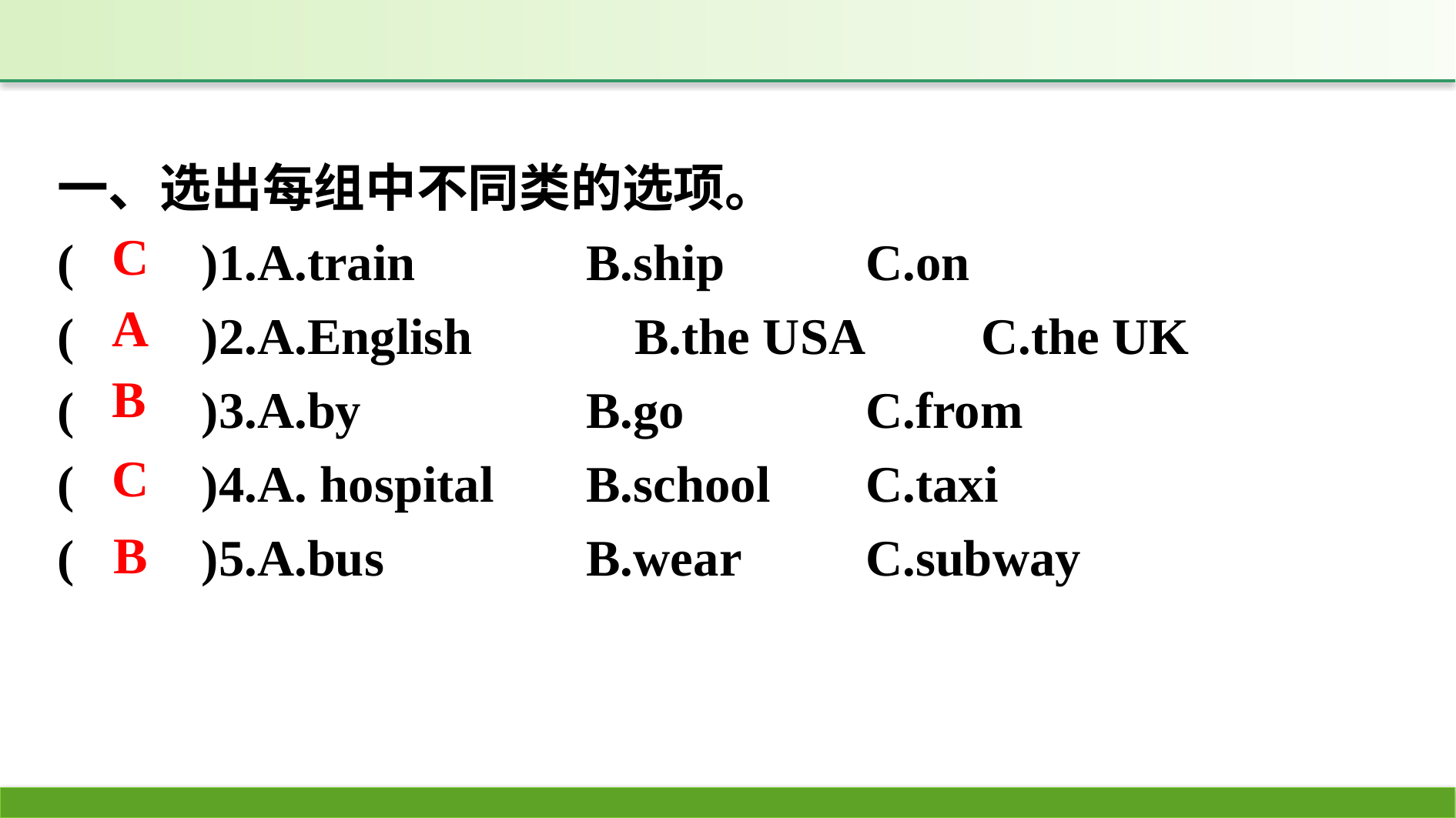

一、选出每组中不同类的选项。
(　　)1.A.train		B.ship		C.on
(　　)2.A.English		B.the USA	C.the UK
(　　)3.A.by		B.go		C.from
(　　)4.A. hospital	B.school	C.taxi
(　　)5.A.bus		B.wear		C.subway
C
A
B
C
B